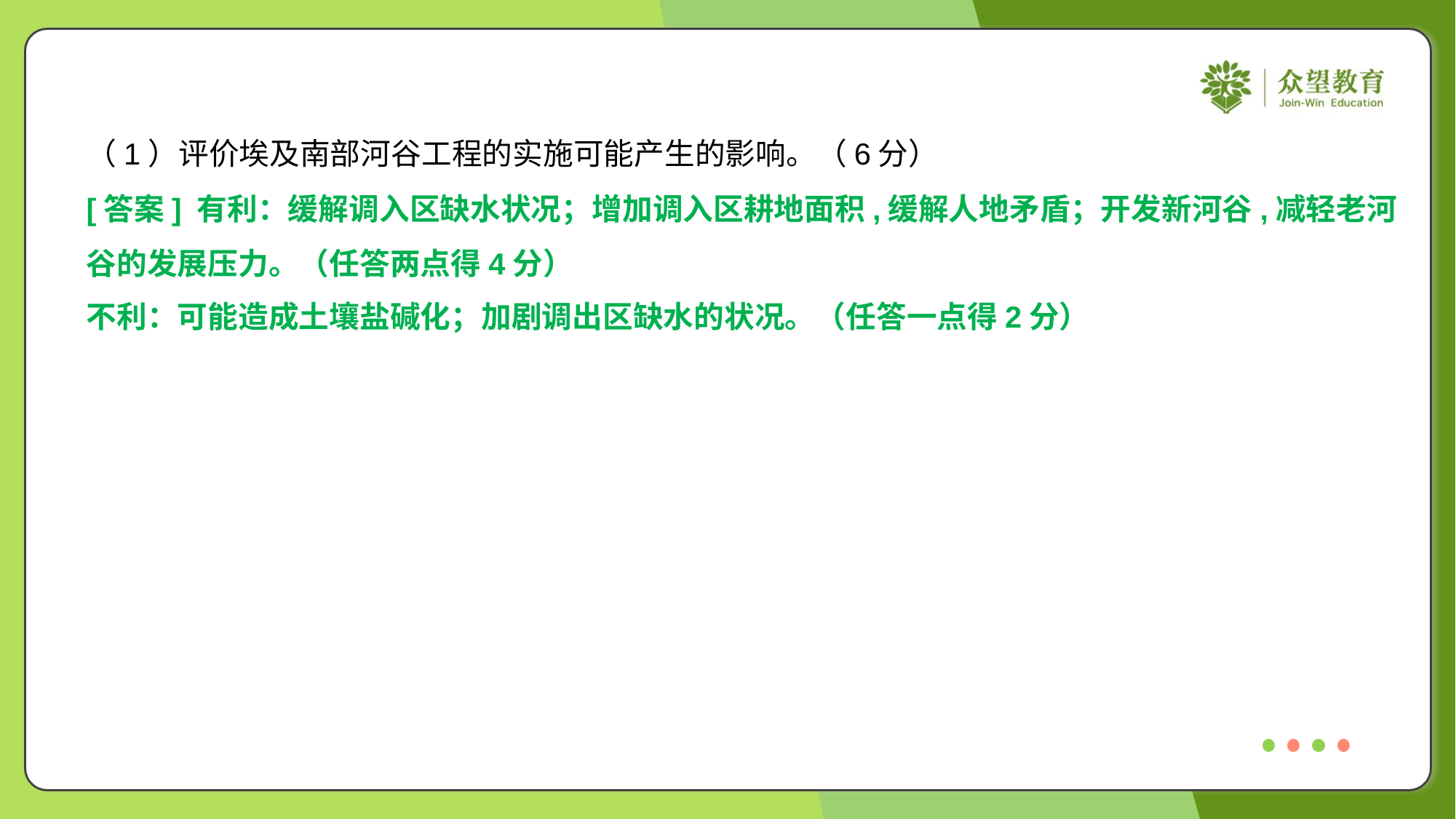

（1）评价埃及南部河谷工程的实施可能产生的影响。（6分）
[答案] 有利：缓解调入区缺水状况；增加调入区耕地面积,缓解人地矛盾；开发新河谷,减轻老河
谷的发展压力。（任答两点得4分）
不利：可能造成土壤盐碱化；加剧调出区缺水的状况。（任答一点得2分）